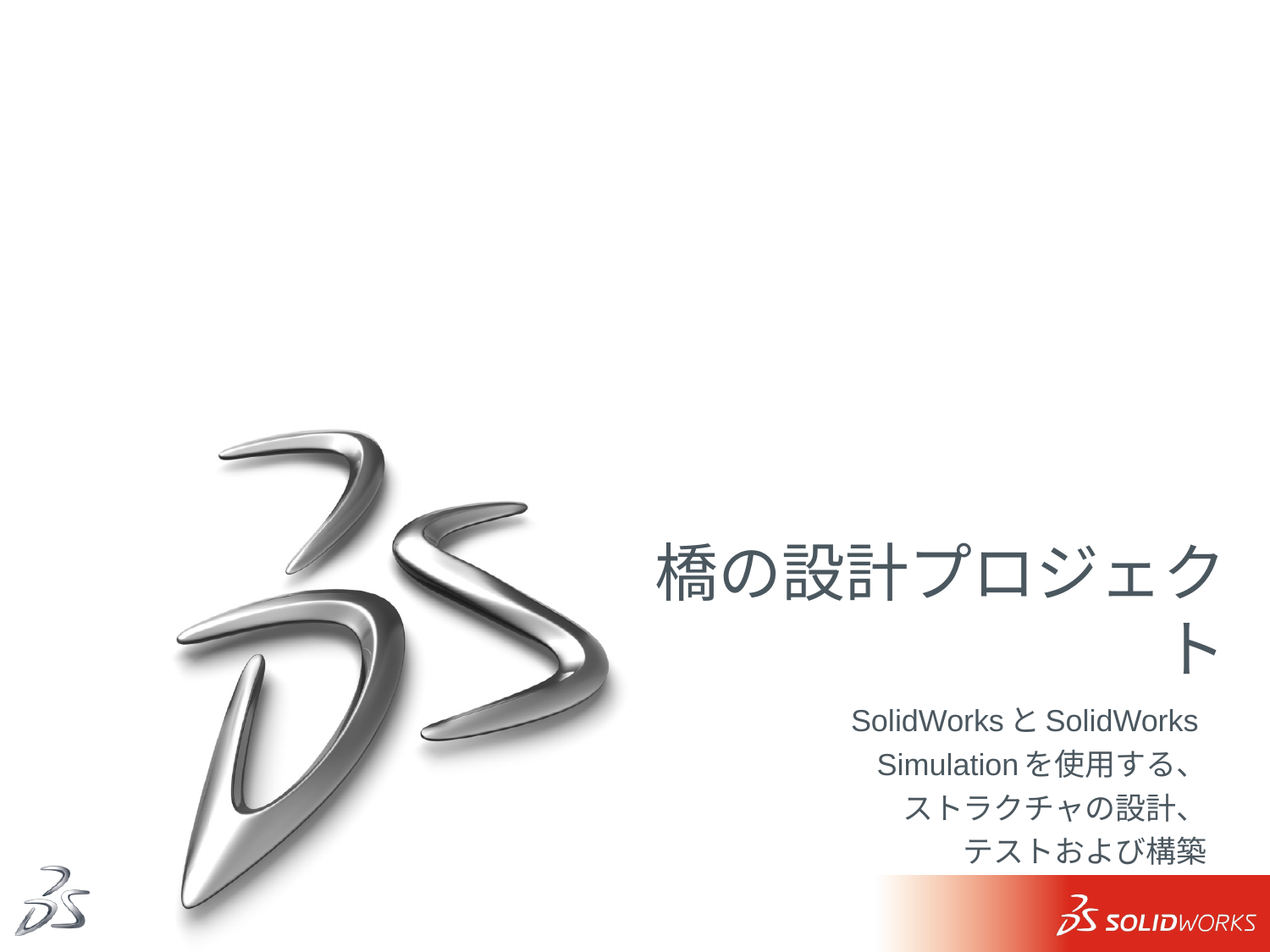

# 橋の設計プロジェクト
SolidWorksとSolidWorks
Simulationを使用する、
ストラクチャの設計、
テストおよび構築